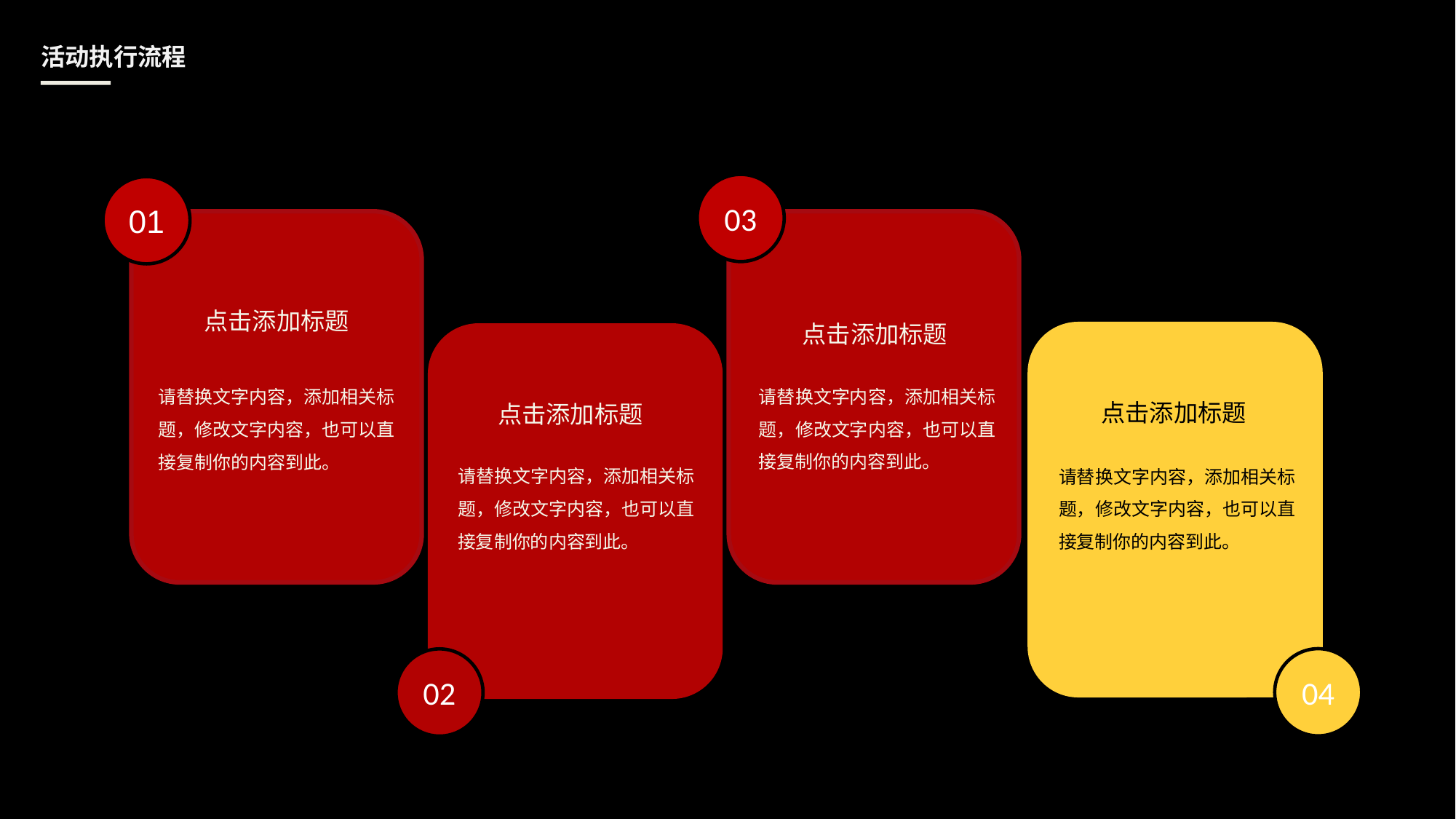

活动执行流程

03
01

点击添加标题
点击添加标题

请替换文字内容，添加相关标题，修改文字内容，也可以直接复制你的内容到此。
请替换文字内容，添加相关标题，修改文字内容，也可以直接复制你的内容到此。
点击添加标题
点击添加标题
请替换文字内容，添加相关标题，修改文字内容，也可以直接复制你的内容到此。
请替换文字内容，添加相关标题，修改文字内容，也可以直接复制你的内容到此。
04
02